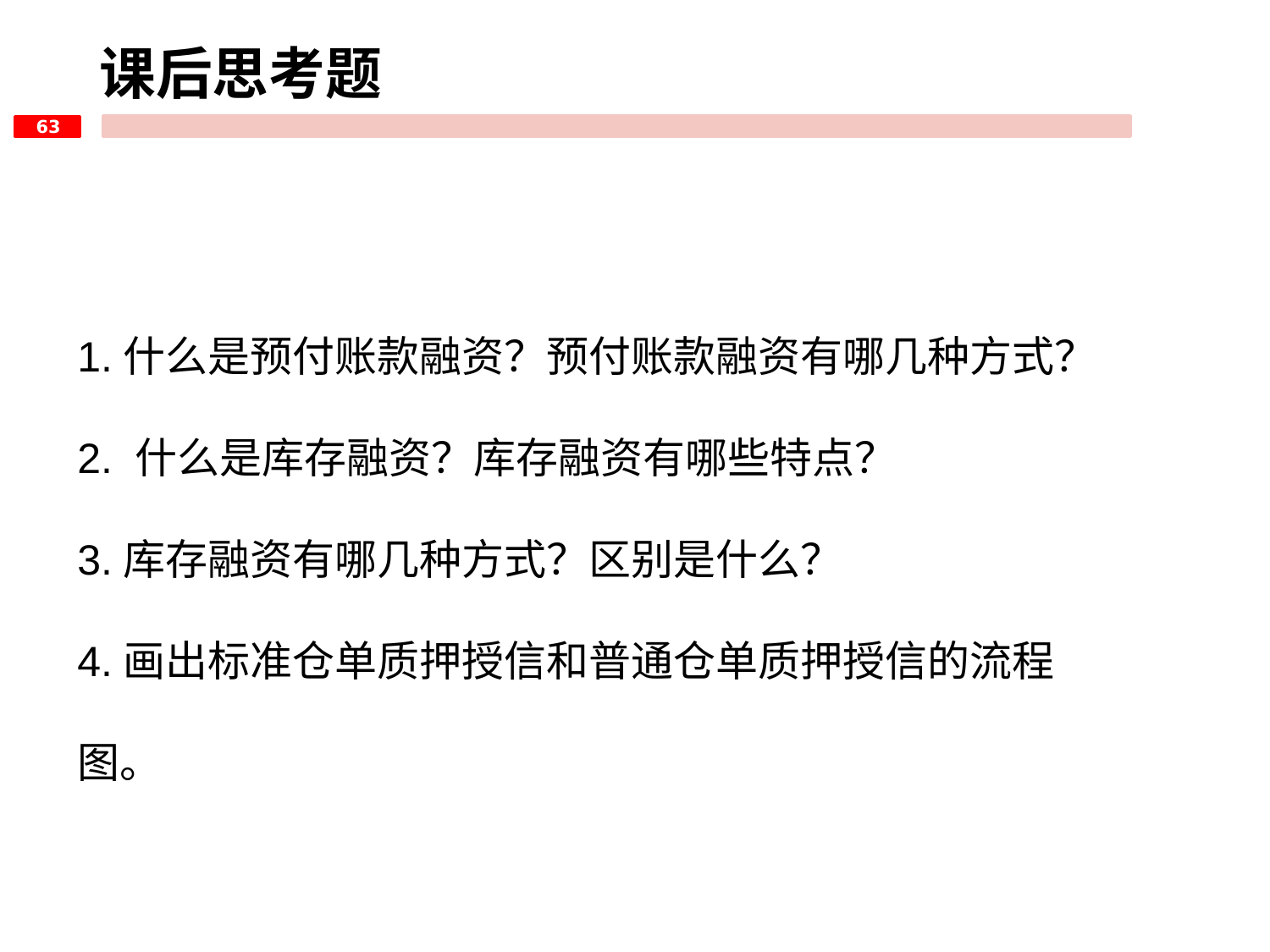

课后思考题

63
1.什么是预付账款融资？预付账款融资有哪几种方式？
2. 什么是库存融资？库存融资有哪些特点？
3.库存融资有哪几种方式？区别是什么？
4.画出标准仓单质押授信和普通仓单质押授信的流程图。